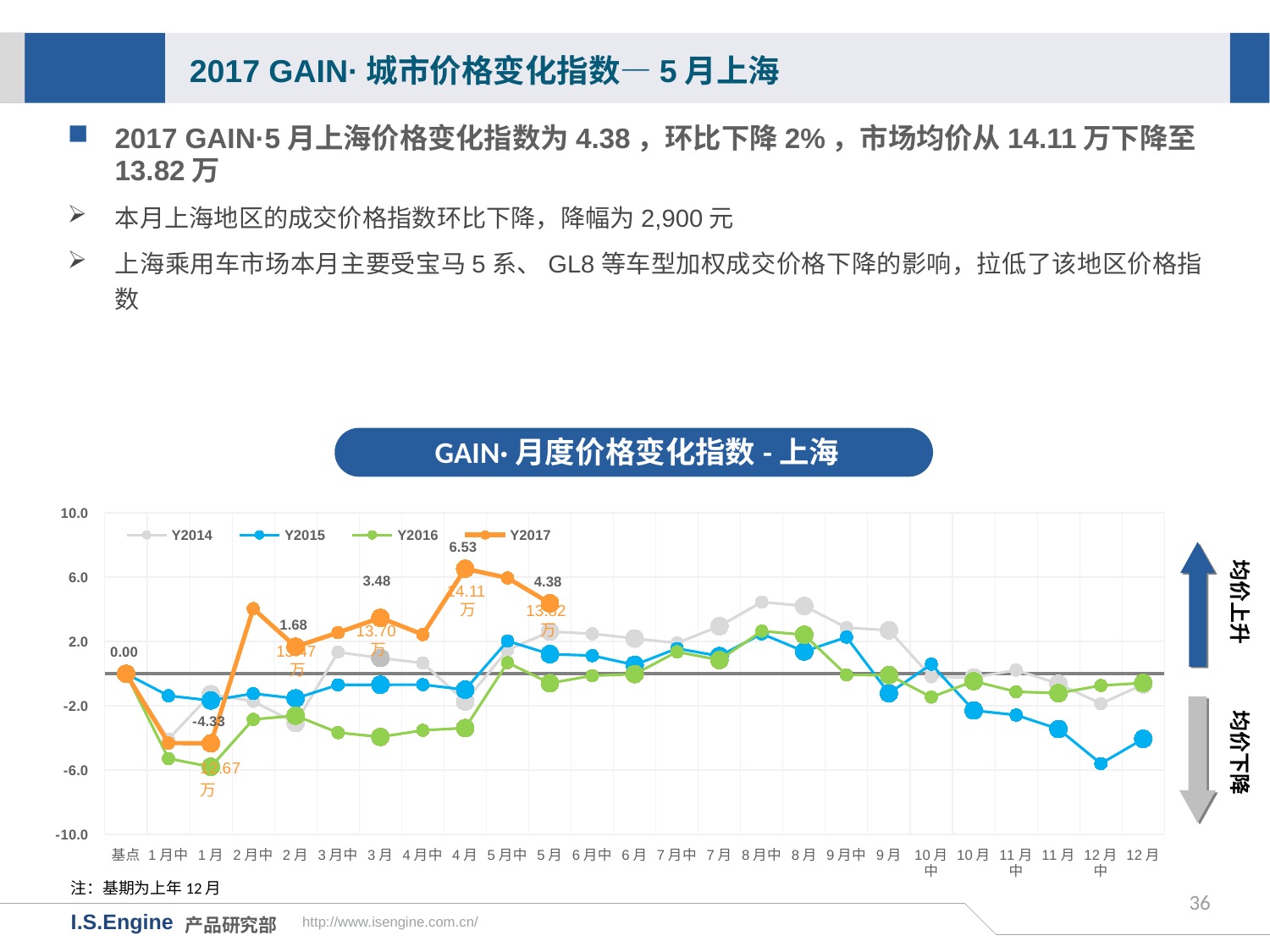

2017 GAIN·城市价格变化指数—5月上海
2017 GAIN·5月上海价格变化指数为4.38，环比下降2%，市场均价从14.11万下降至13.82万
本月上海地区的成交价格指数环比下降，降幅为2,900元
上海乘用车市场本月主要受宝马5系、GL8等车型加权成交价格下降的影响，拉低了该地区价格指数

GAIN·月度价格变化指数-上海

[unsupported chart]

均价上升

14.11万
13.82万
13.70万
13.47万
均价下降

注：基期为上年12月
36